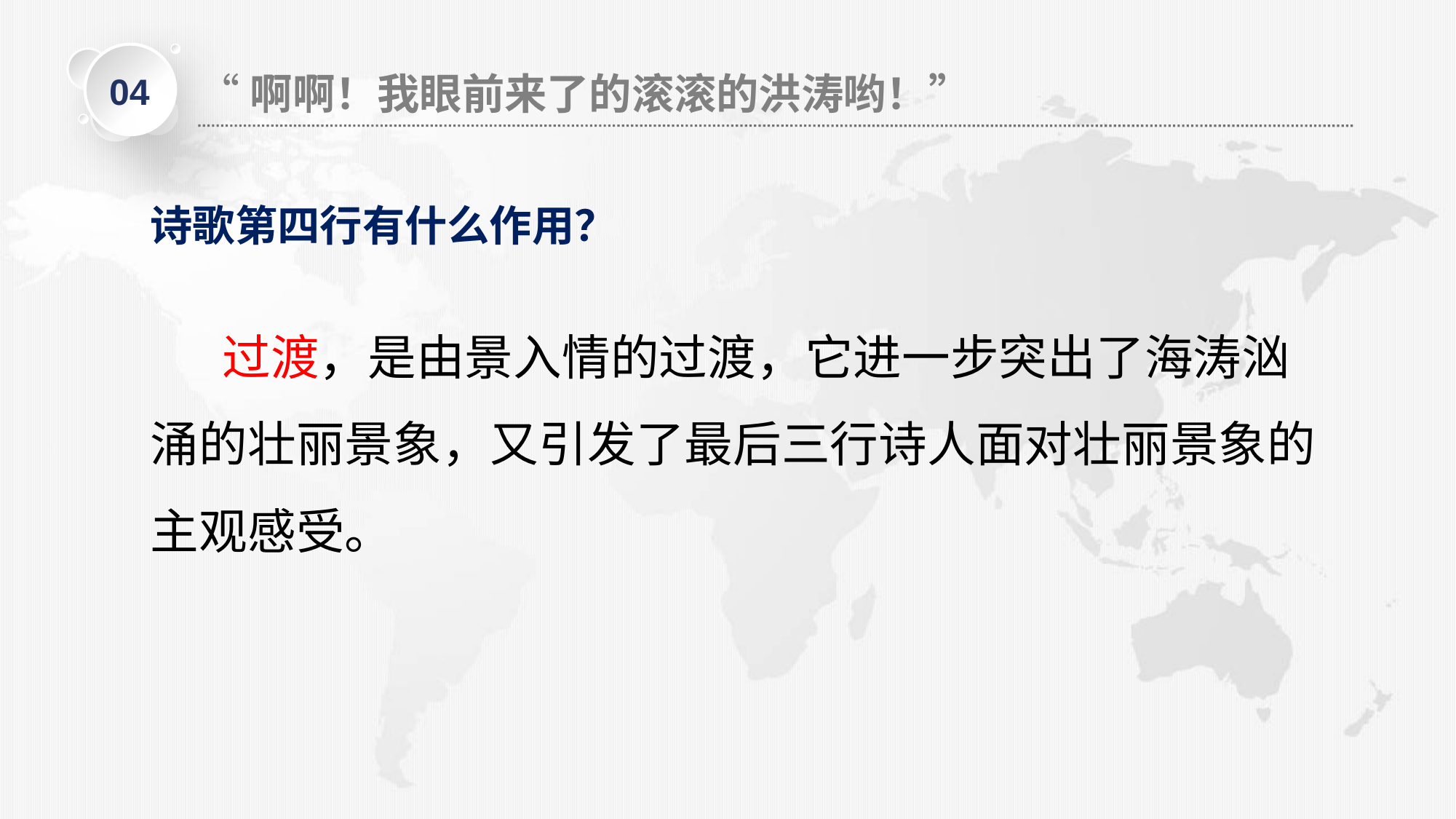

04

“啊啊！我眼前来了的滚滚的洪涛哟！”
诗歌第四行有什么作用？
       过渡，是由景入情的过渡，它进一步突出了海涛汹涌的壮丽景象，又引发了最后三行诗人面对壮丽景象的主观感受。